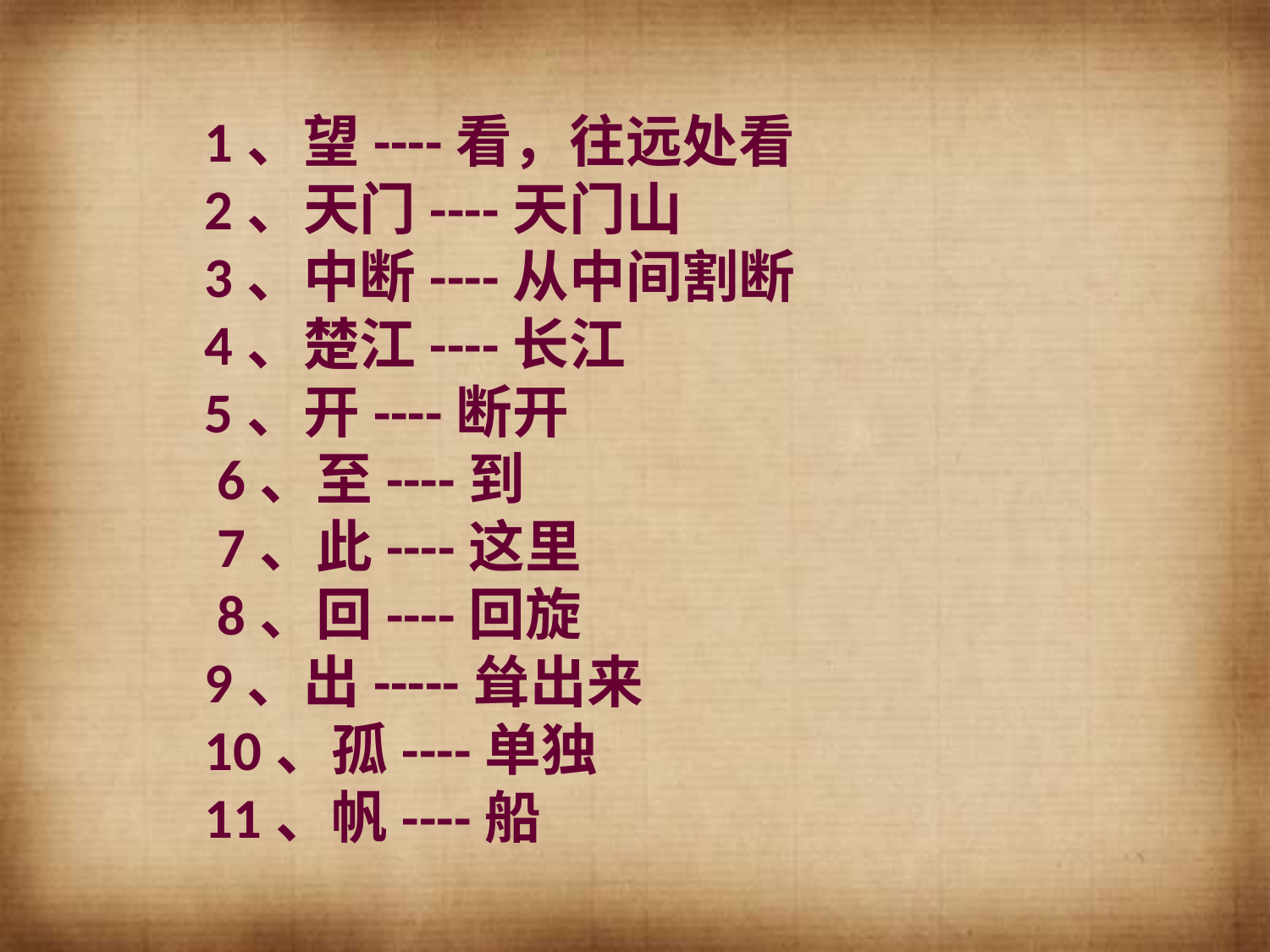

1、望----看，往远处看
2、天门----天门山
3、中断----从中间割断
4、楚江----长江
5、开----断开
 6、至----到
 7、此----这里
 8、回----回旋
9、出-----耸出来
10、孤----单独
11、帆----船